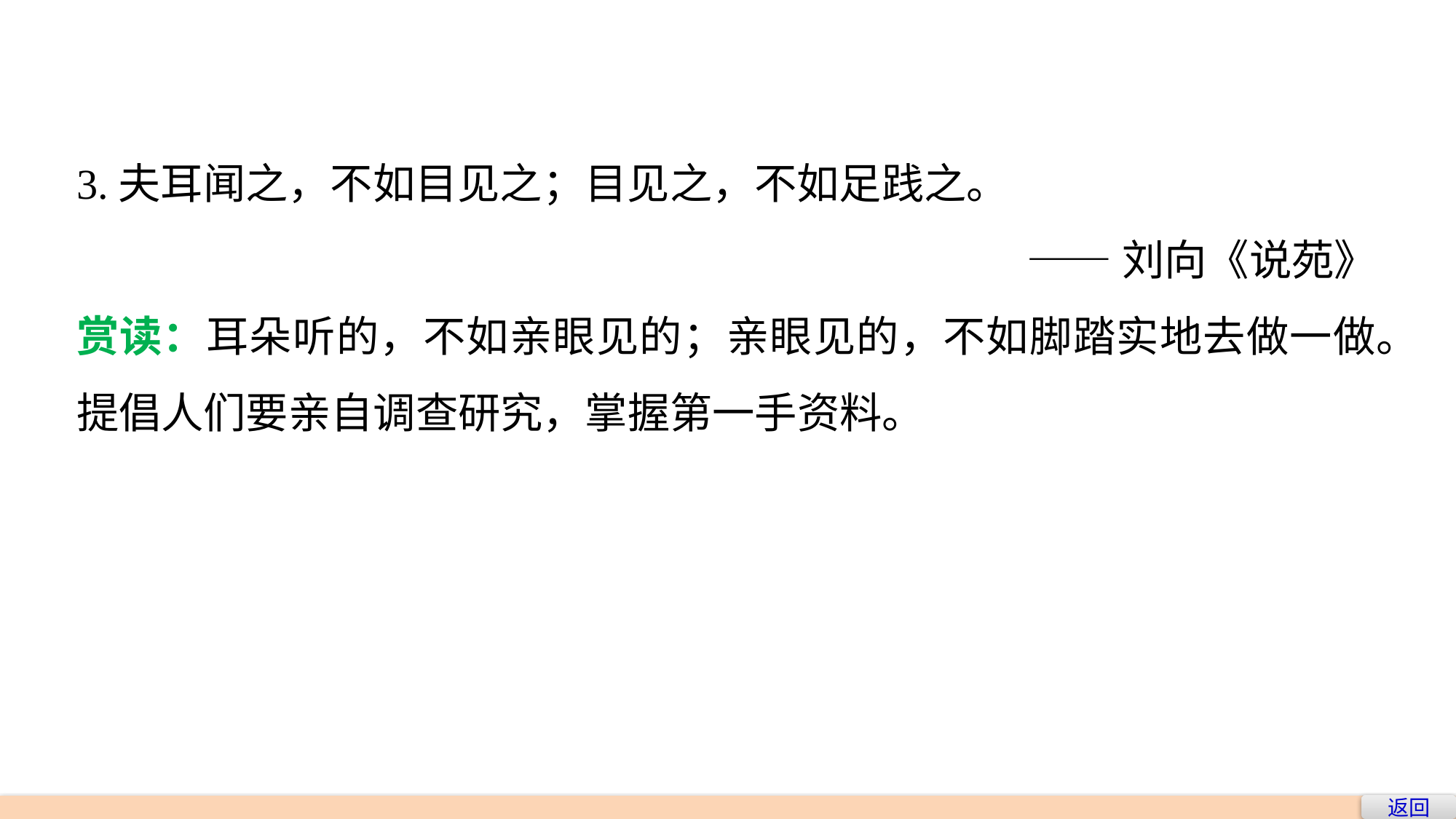

3.夫耳闻之，不如目见之；目见之，不如足践之。
——刘向《说苑》
赏读：耳朵听的，不如亲眼见的；亲眼见的，不如脚踏实地去做一做。提倡人们要亲自调查研究，掌握第一手资料。
返回